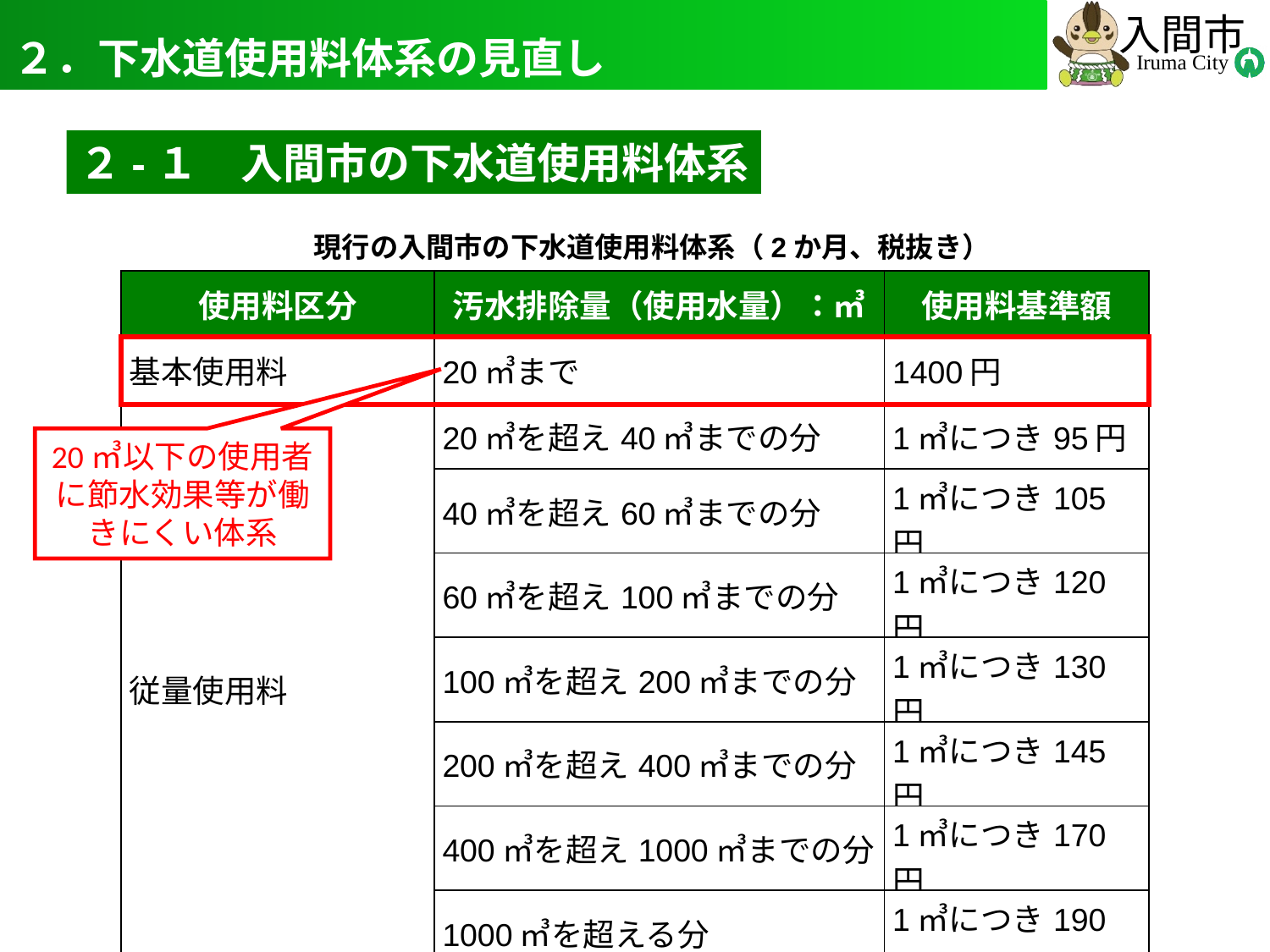

# ２．下水道使用料体系の見直し
5
２-１　入間市の下水道使用料体系
現行の入間市の下水道使用料体系（2か月、税抜き）
| 使用料区分 | 汚水排除量（使用水量）：㎥ | 使用料基準額 |
| --- | --- | --- |
| 基本使用料 | 20㎥まで | 1400円 |
| 従量使用料 | 20㎥を超え40㎥までの分 | 1㎥につき95円 |
|  | 40㎥を超え60㎥までの分 | 1㎥につき105円 |
|  | 60㎥を超え100㎥までの分 | 1㎥につき120円 |
|  | 100㎥を超え200㎥までの分 | 1㎥につき130円 |
|  | 200㎥を超え400㎥までの分 | 1㎥につき145円 |
|  | 400㎥を超え1000㎥までの分 | 1㎥につき170円 |
|  | 1000㎥を超える分 | 1㎥につき190円 |

20㎥以下の使用者に節水効果等が働きにくい体系